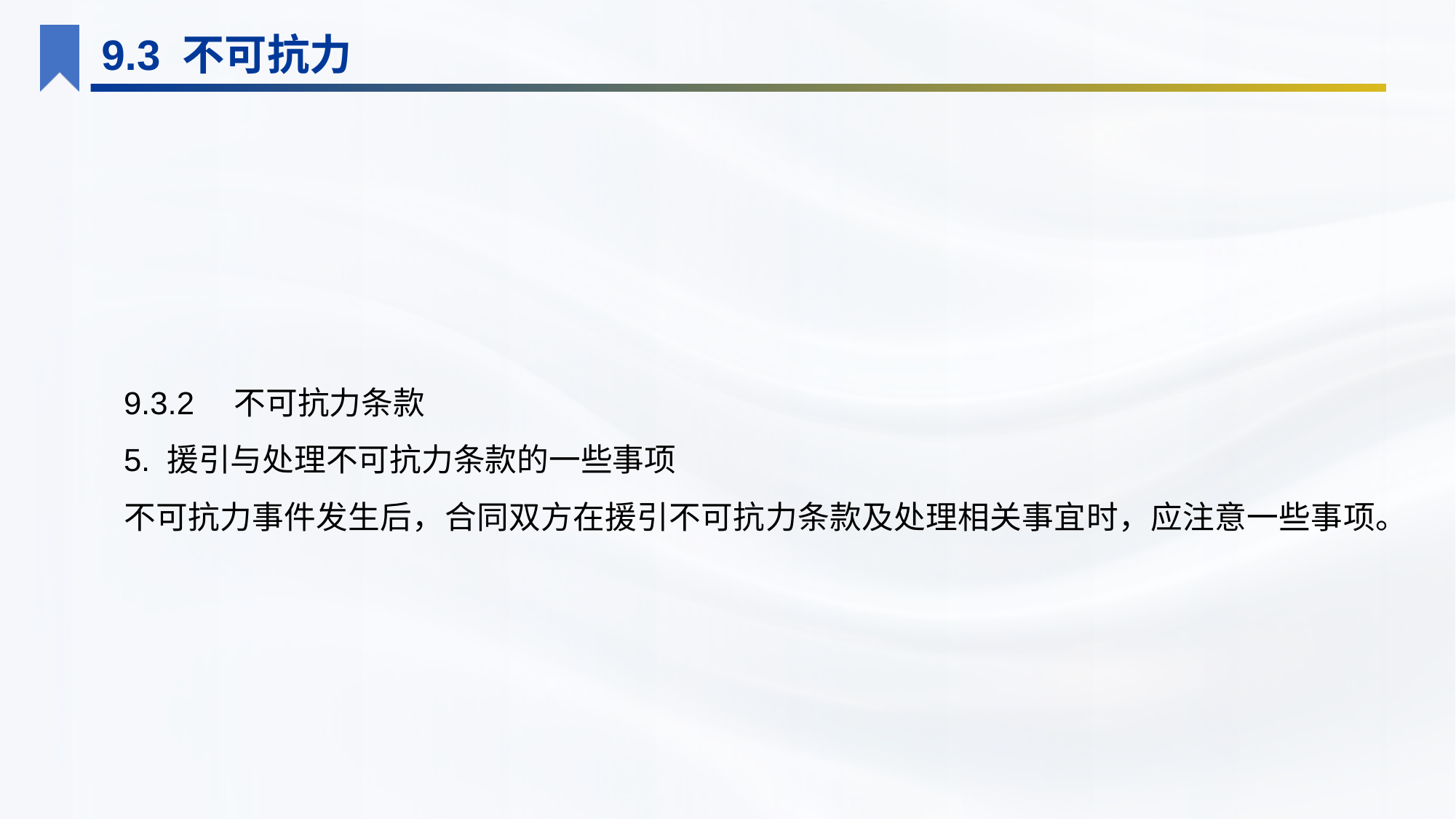

9.3 不可抗力
9.3.2　不可抗力条款
5. 援引与处理不可抗力条款的一些事项
不可抗力事件发生后，合同双方在援引不可抗力条款及处理相关事宜时，应注意一些事项。